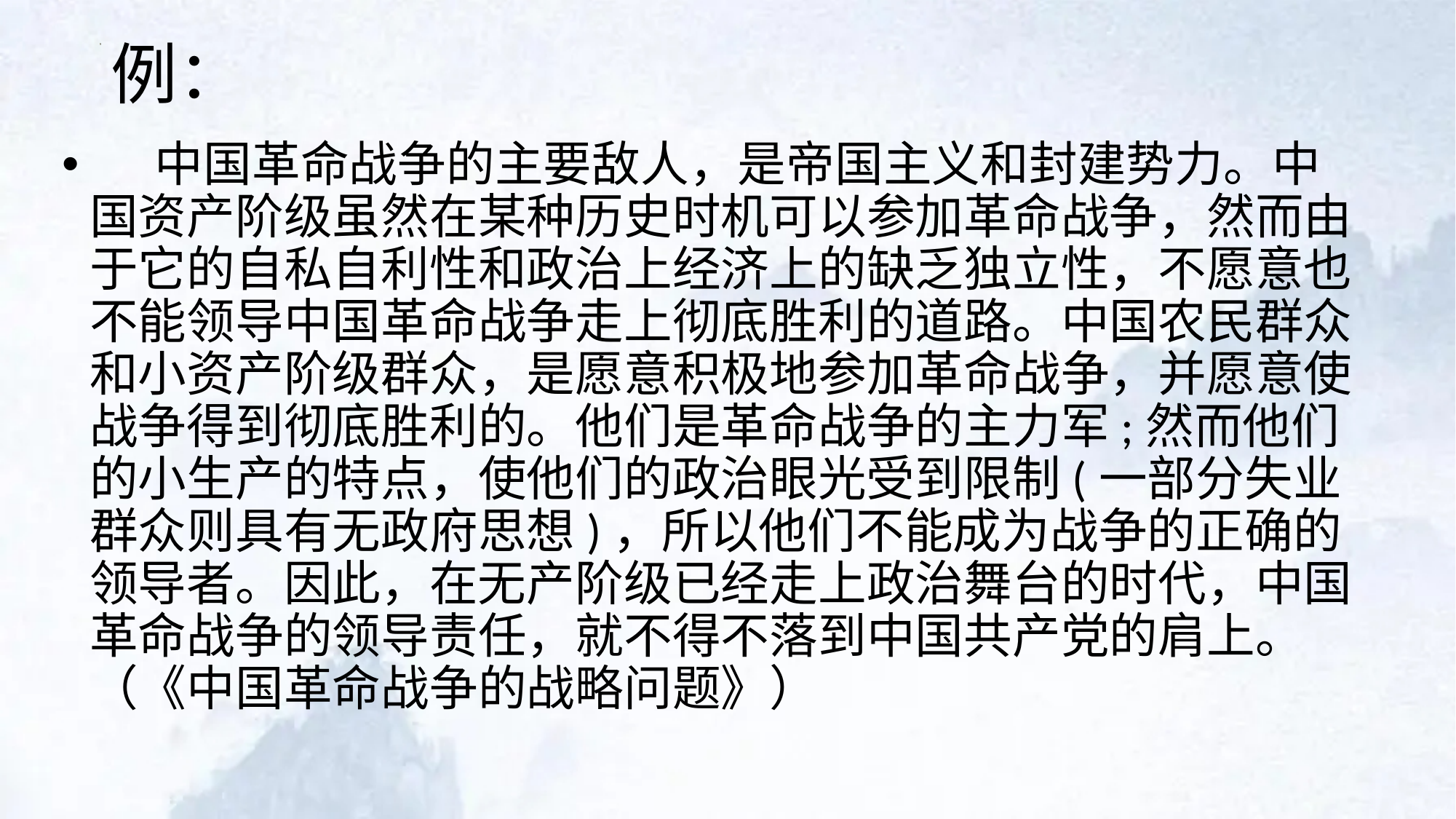

# 例：
    中国革命战争的主要敌人，是帝国主义和封建势力。中国资产阶级虽然在某种历史时机可以参加革命战争，然而由于它的自私自利性和政治上经济上的缺乏独立性，不愿意也不能领导中国革命战争走上彻底胜利的道路。中国农民群众和小资产阶级群众，是愿意积极地参加革命战争，并愿意使战争得到彻底胜利的。他们是革命战争的主力军;然而他们的小生产的特点，使他们的政治眼光受到限制(一部分失业群众则具有无政府思想)，所以他们不能成为战争的正确的领导者。因此，在无产阶级已经走上政治舞台的时代，中国革命战争的领导责任，就不得不落到中国共产党的肩上。（《中国革命战争的战略问题》）